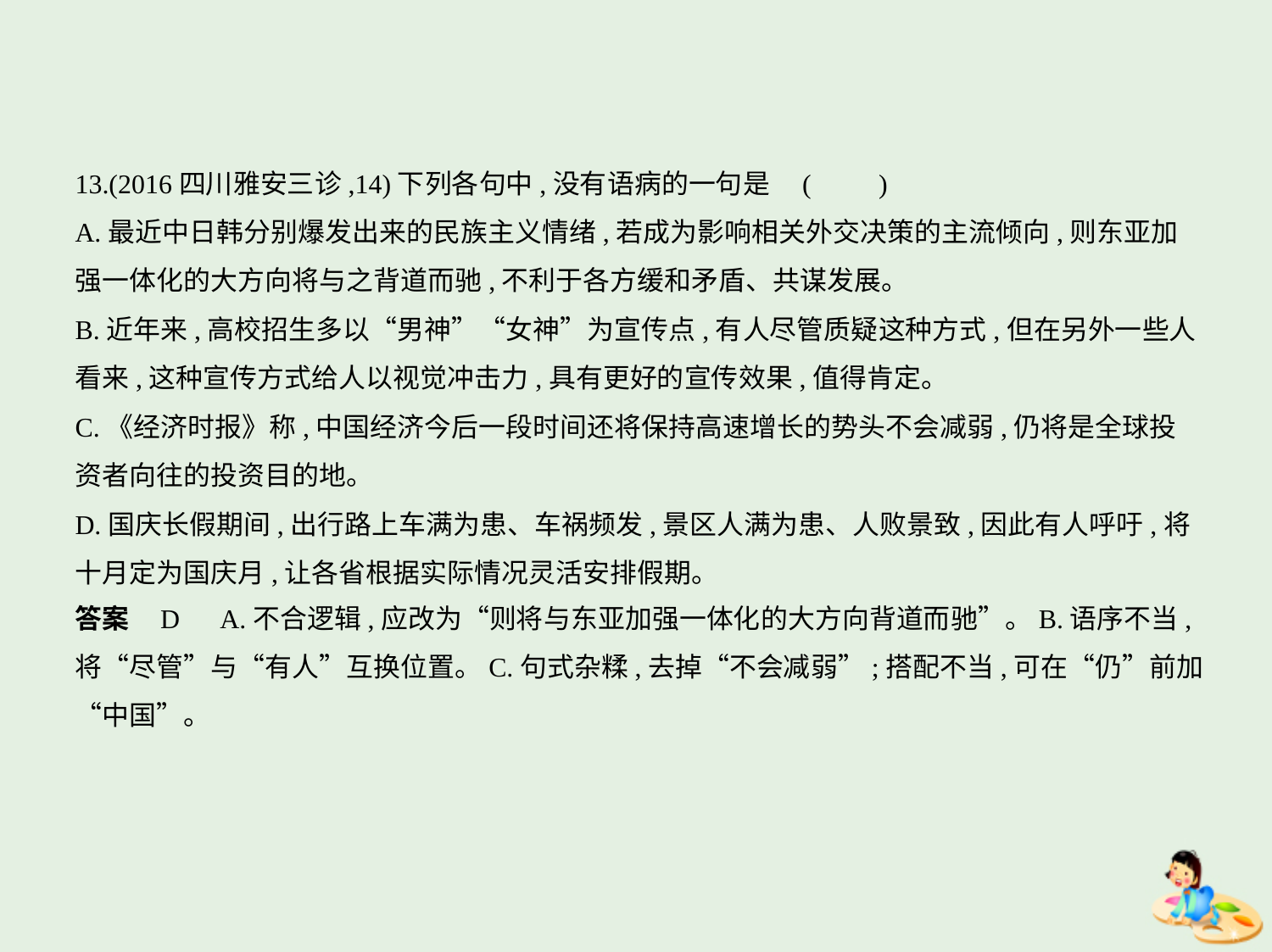

13.(2016四川雅安三诊,14)下列各句中,没有语病的一句是 (　　)
A.最近中日韩分别爆发出来的民族主义情绪,若成为影响相关外交决策的主流倾向,则东亚加
强一体化的大方向将与之背道而驰,不利于各方缓和矛盾、共谋发展。
B.近年来,高校招生多以“男神”“女神”为宣传点,有人尽管质疑这种方式,但在另外一些人
看来,这种宣传方式给人以视觉冲击力,具有更好的宣传效果,值得肯定。
C.《经济时报》称,中国经济今后一段时间还将保持高速增长的势头不会减弱,仍将是全球投
资者向往的投资目的地。
D.国庆长假期间,出行路上车满为患、车祸频发,景区人满为患、人败景致,因此有人呼吁,将
十月定为国庆月,让各省根据实际情况灵活安排假期。
答案    D　A.不合逻辑,应改为“则将与东亚加强一体化的大方向背道而驰”。B.语序不当,
将“尽管”与“有人”互换位置。C.句式杂糅,去掉“不会减弱”;搭配不当,可在“仍”前加
“中国”。